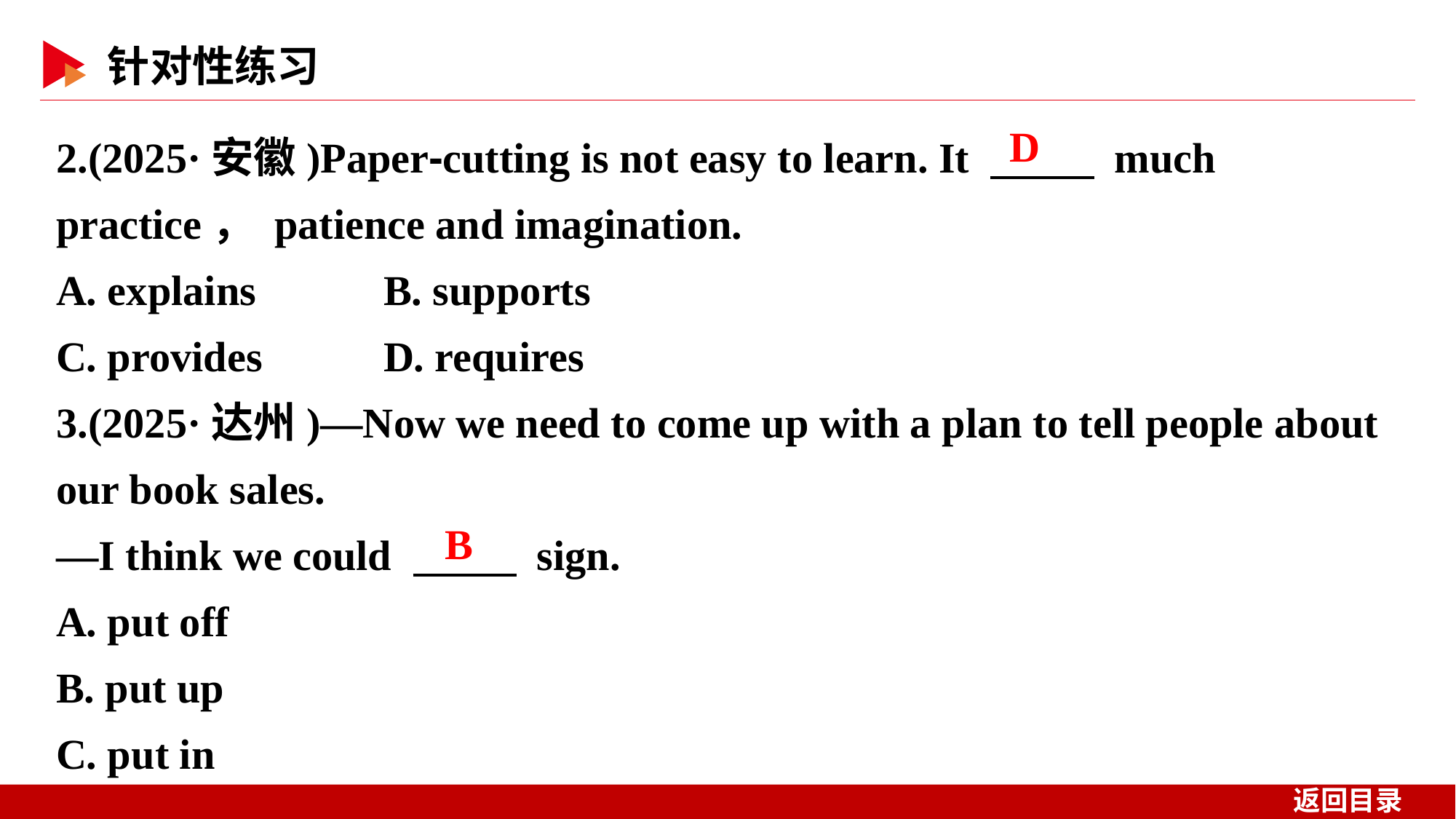

2.(2025·安徽)Paper⁃cutting is not easy to learn. It 　  　 much practice， patience and imagination.
A. explains           	B. supports
C. provides          	D. requires
3.(2025·达州)—Now we need to come up with a plan to tell people about our book sales.
—I think we could 　  　 sign.
A. put off
B. put up
C. put in
D
B